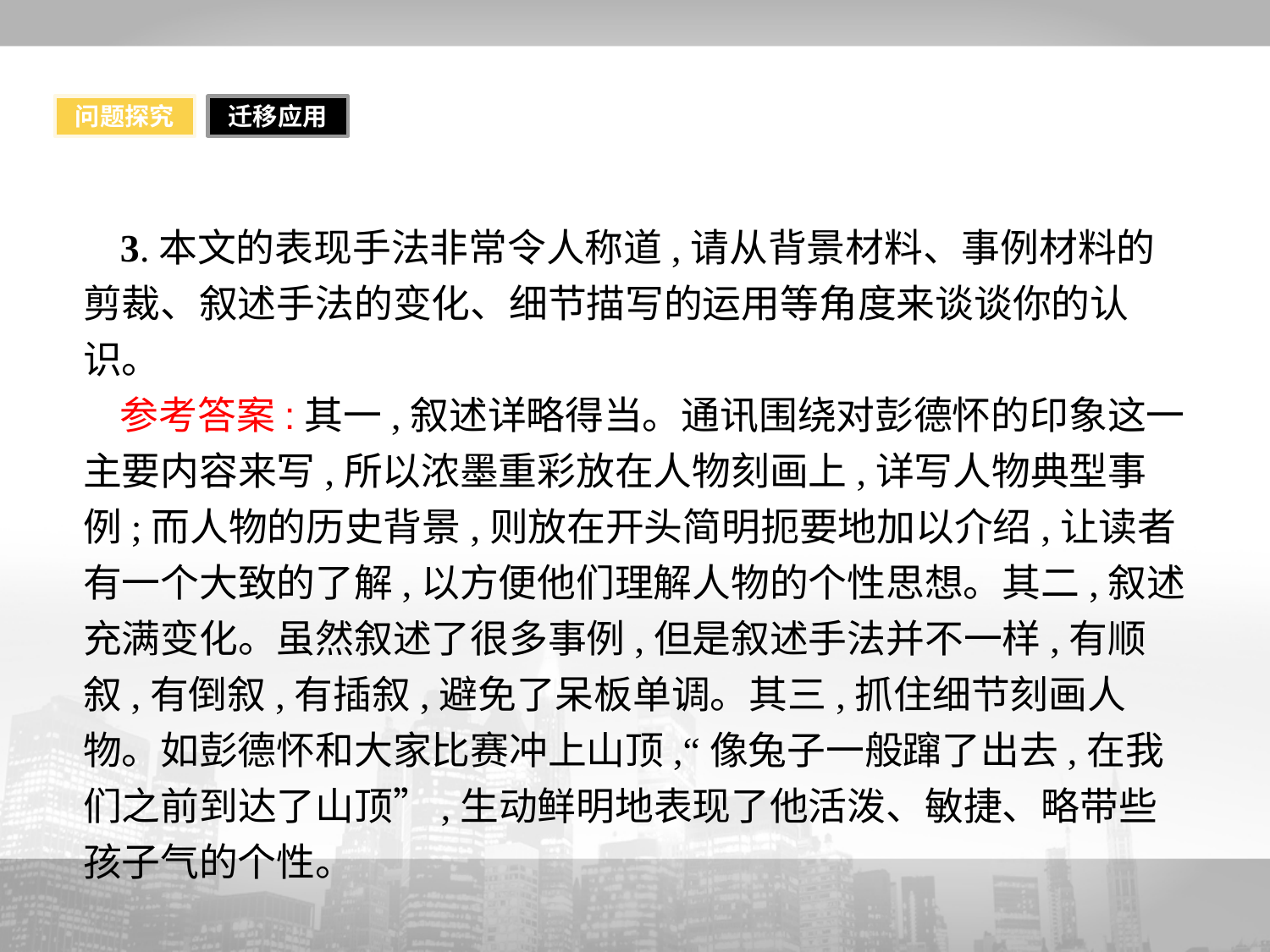

问题探究
迁移应用
3.本文的表现手法非常令人称道,请从背景材料、事例材料的剪裁、叙述手法的变化、细节描写的运用等角度来谈谈你的认识。
参考答案:其一,叙述详略得当。通讯围绕对彭德怀的印象这一主要内容来写,所以浓墨重彩放在人物刻画上,详写人物典型事例;而人物的历史背景,则放在开头简明扼要地加以介绍,让读者有一个大致的了解,以方便他们理解人物的个性思想。其二,叙述充满变化。虽然叙述了很多事例,但是叙述手法并不一样,有顺叙,有倒叙,有插叙,避免了呆板单调。其三,抓住细节刻画人物。如彭德怀和大家比赛冲上山顶,“像兔子一般蹿了出去,在我们之前到达了山顶”,生动鲜明地表现了他活泼、敏捷、略带些孩子气的个性。